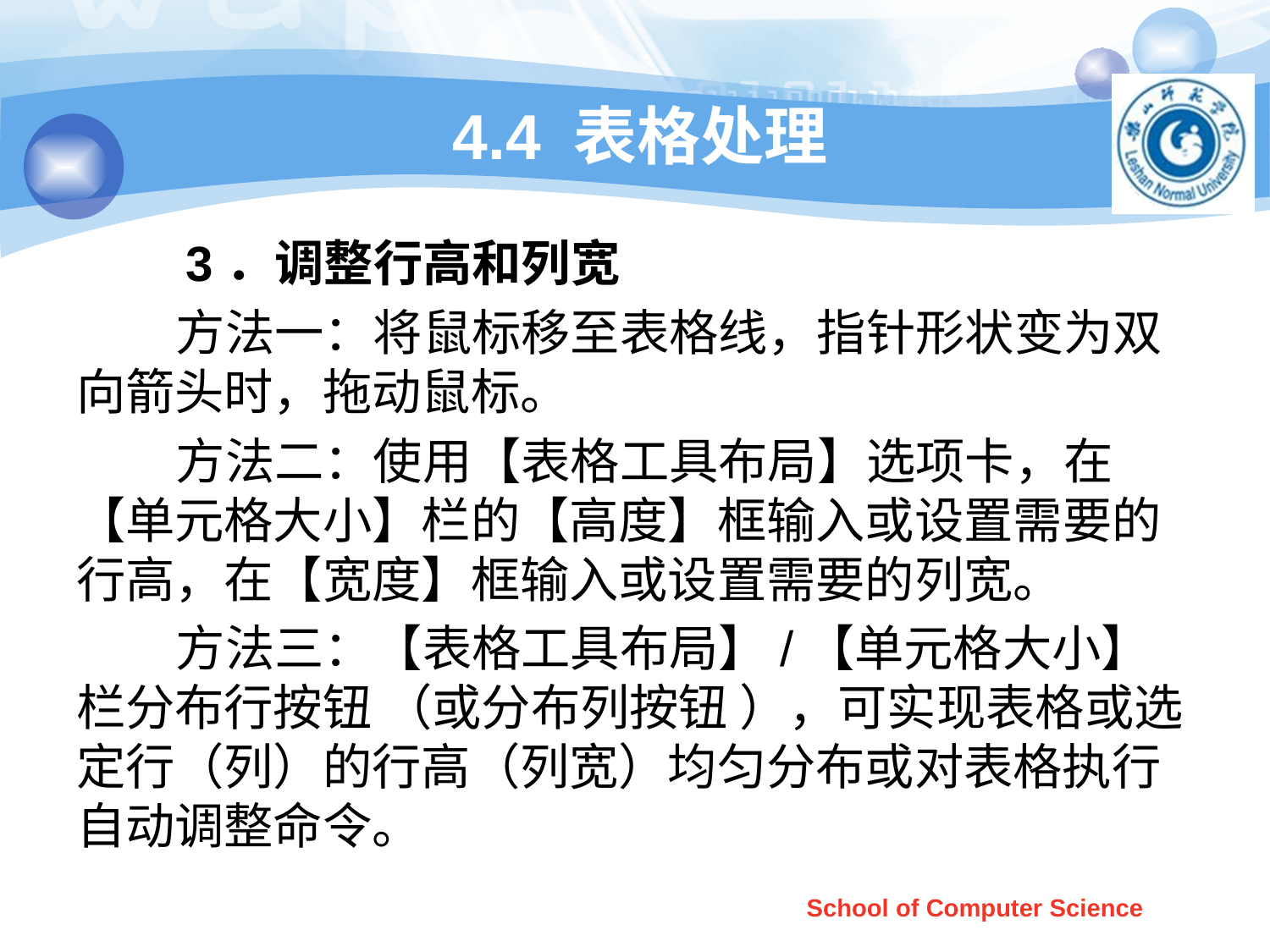

# 4.4 表格处理
        3．调整行高和列宽
        方法一：将鼠标移至表格线，指针形状变为双向箭头时，拖动鼠标。
        方法二：使用【表格工具布局】选项卡，在【单元格大小】栏的【高度】框输入或设置需要的行高，在【宽度】框输入或设置需要的列宽。
        方法三：【表格工具布局】/【单元格大小】栏分布行按钮 （或分布列按钮 ），可实现表格或选定行（列）的行高（列宽）均匀分布或对表格执行自动调整命令。

School of Computer Science